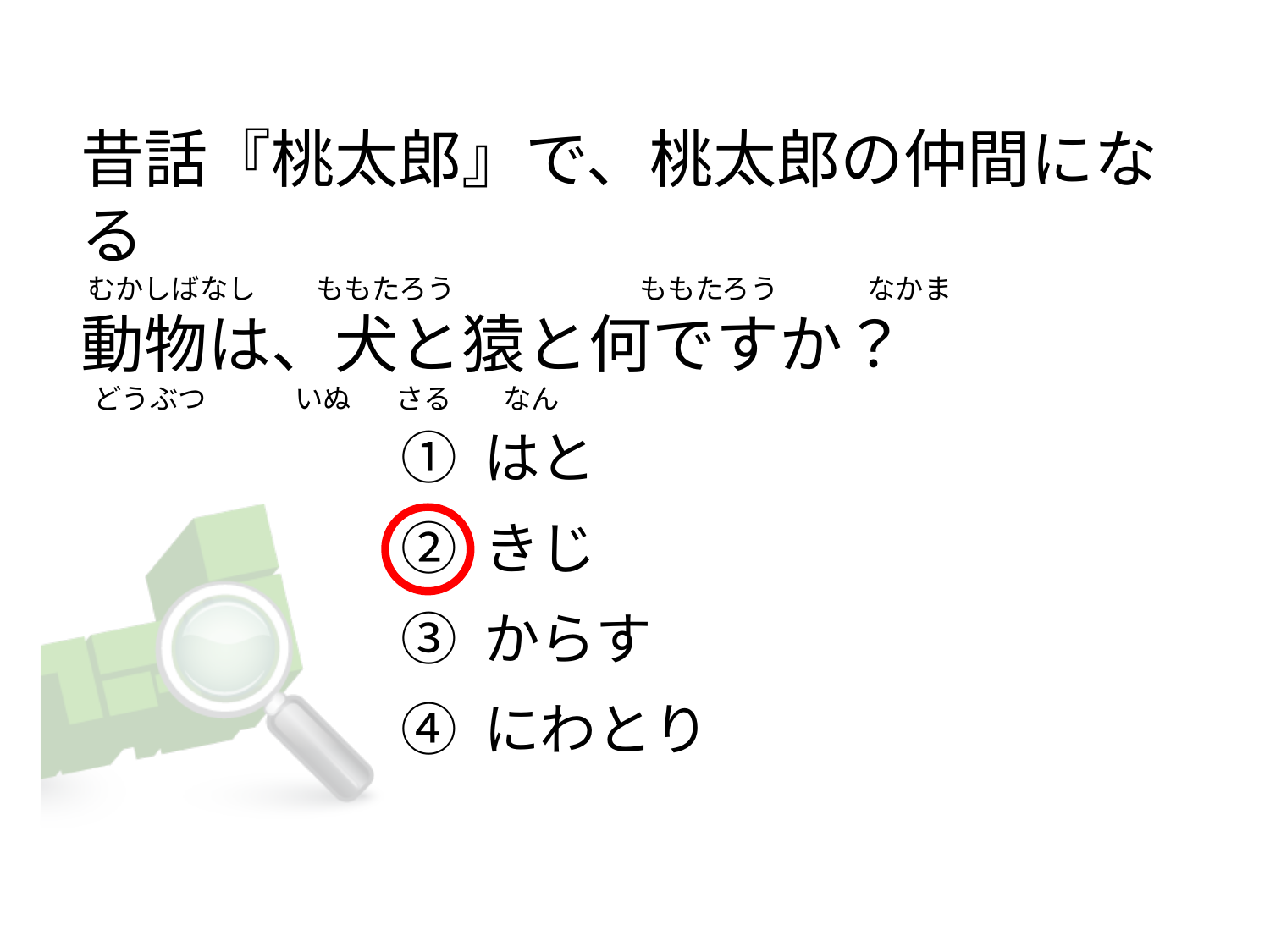

# 昔話『桃太郎』で、桃太郎の仲間になる むかしばなし 　    ももたろう                             ももたろう              なかま 動物は、犬と猿と何ですか？   どうぶつ              いぬ       さる        なん
① はと
② きじ
③ からす
④ にわとり